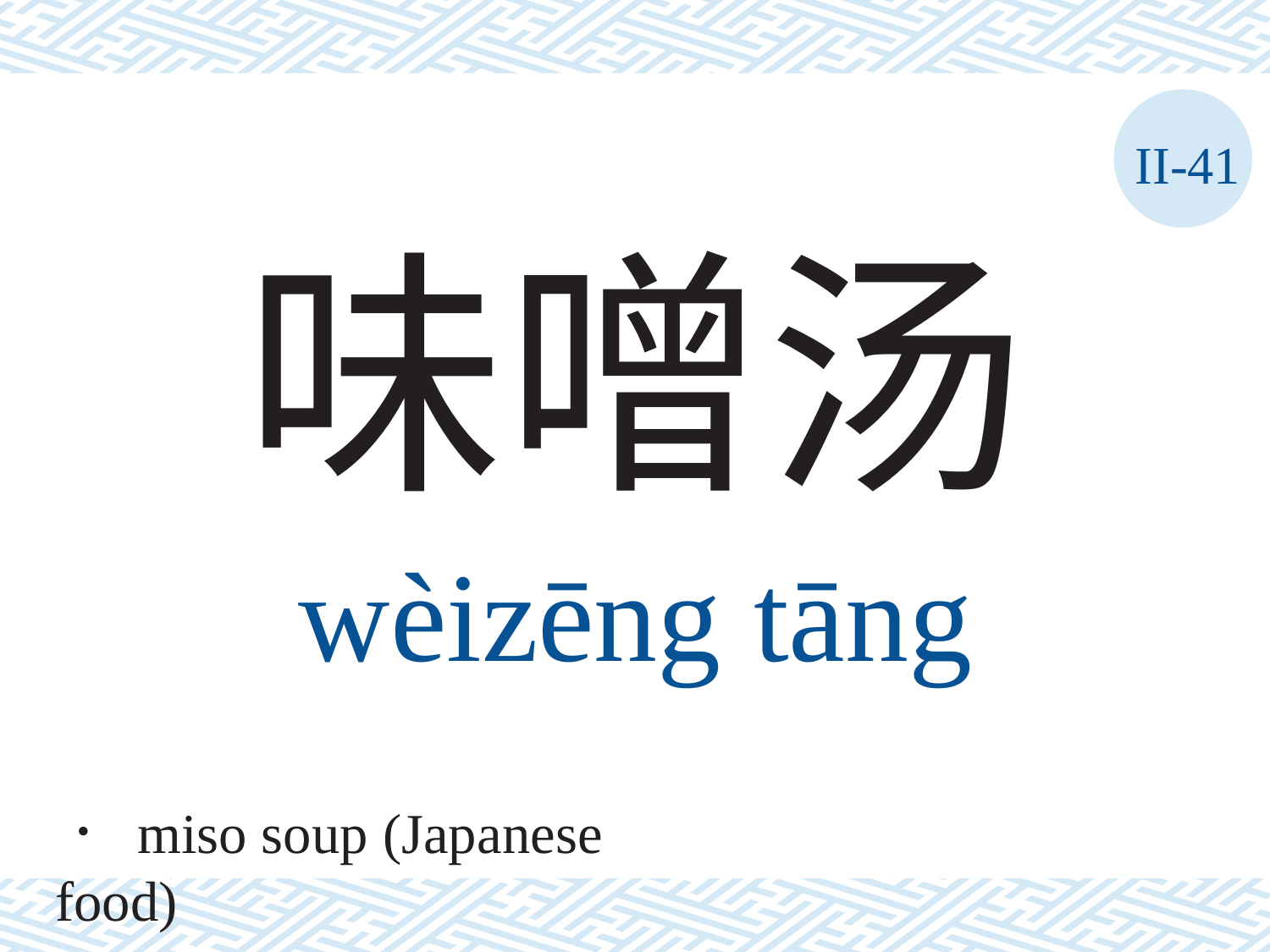

II-41
味噌汤
wèizēng	tāng
． miso soup (Japanese food)